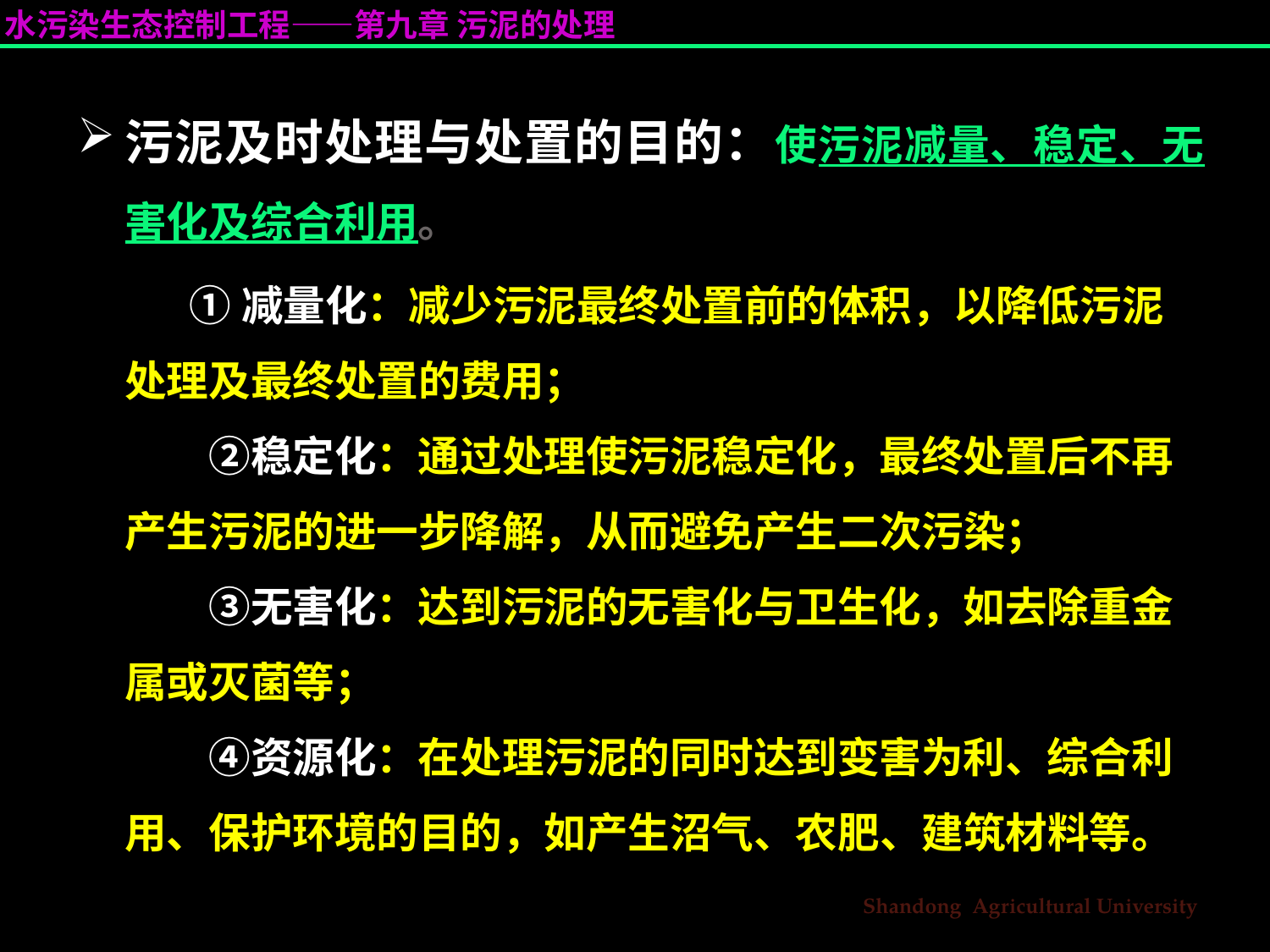

污泥及时处理与处置的目的：使污泥减量、稳定、无害化及综合利用。
            ①减量化：减少污泥最终处置前的体积，以降低污泥处理及最终处置的费用；
　　②稳定化：通过处理使污泥稳定化，最终处置后不再产生污泥的进一步降解，从而避免产生二次污染；
　　③无害化：达到污泥的无害化与卫生化，如去除重金属或灭菌等；
　　④资源化：在处理污泥的同时达到变害为利、综合利用、保护环境的目的，如产生沼气、农肥、建筑材料等。